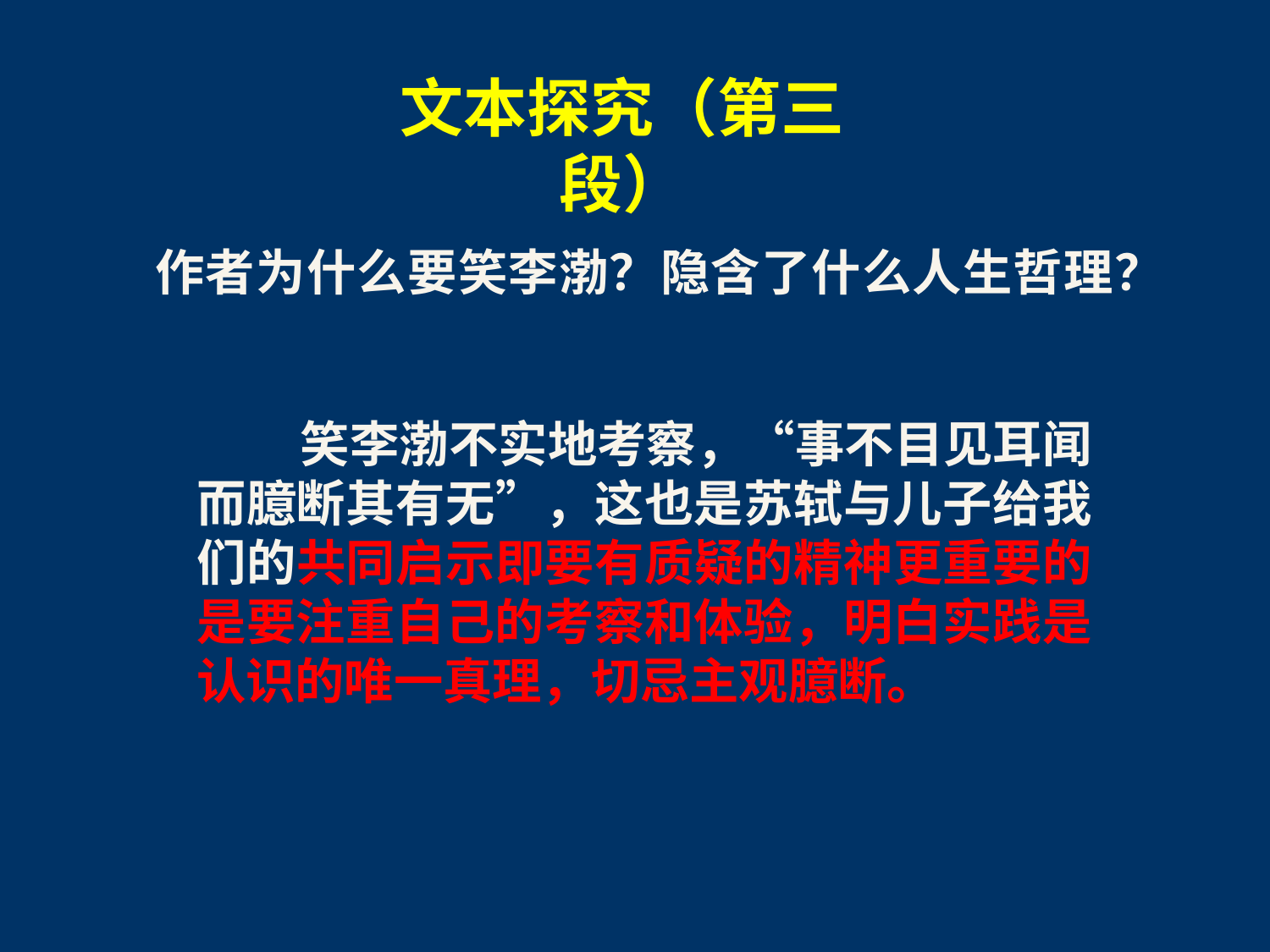

文本探究（第三段）
作者为什么要笑李渤？隐含了什么人生哲理？
        笑李渤不实地考察，“事不目见耳闻而臆断其有无”，这也是苏轼与儿子给我们的共同启示即要有质疑的精神更重要的是要注重自己的考察和体验，明白实践是认识的唯一真理，切忌主观臆断。